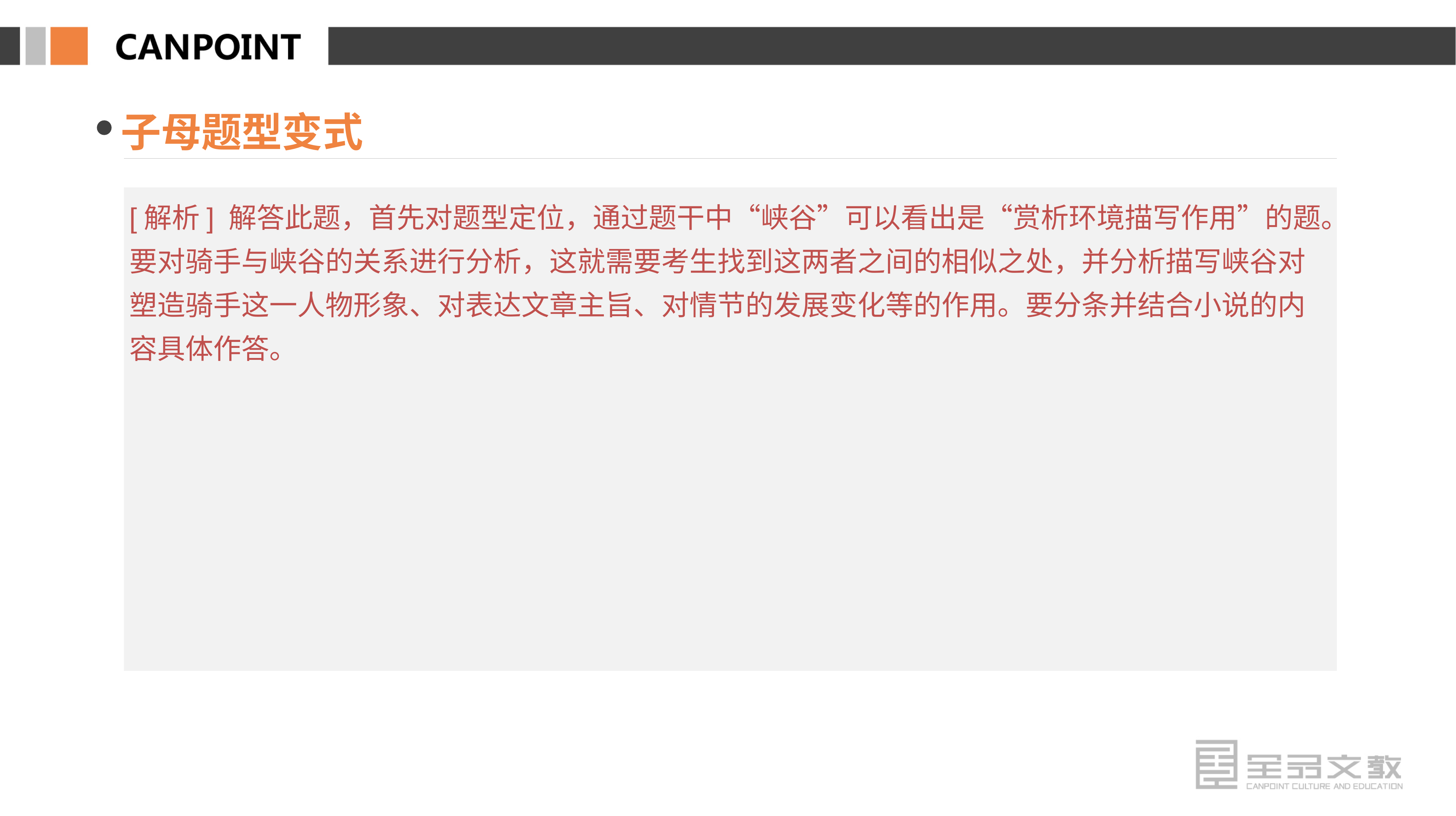

子母题型变式

[解析] 解答此题，首先对题型定位，通过题干中“峡谷”可以看出是“赏析环境描写作用”的题。要对骑手与峡谷的关系进行分析，这就需要考生找到这两者之间的相似之处，并分析描写峡谷对塑造骑手这一人物形象、对表达文章主旨、对情节的发展变化等的作用。要分条并结合小说的内容具体作答。